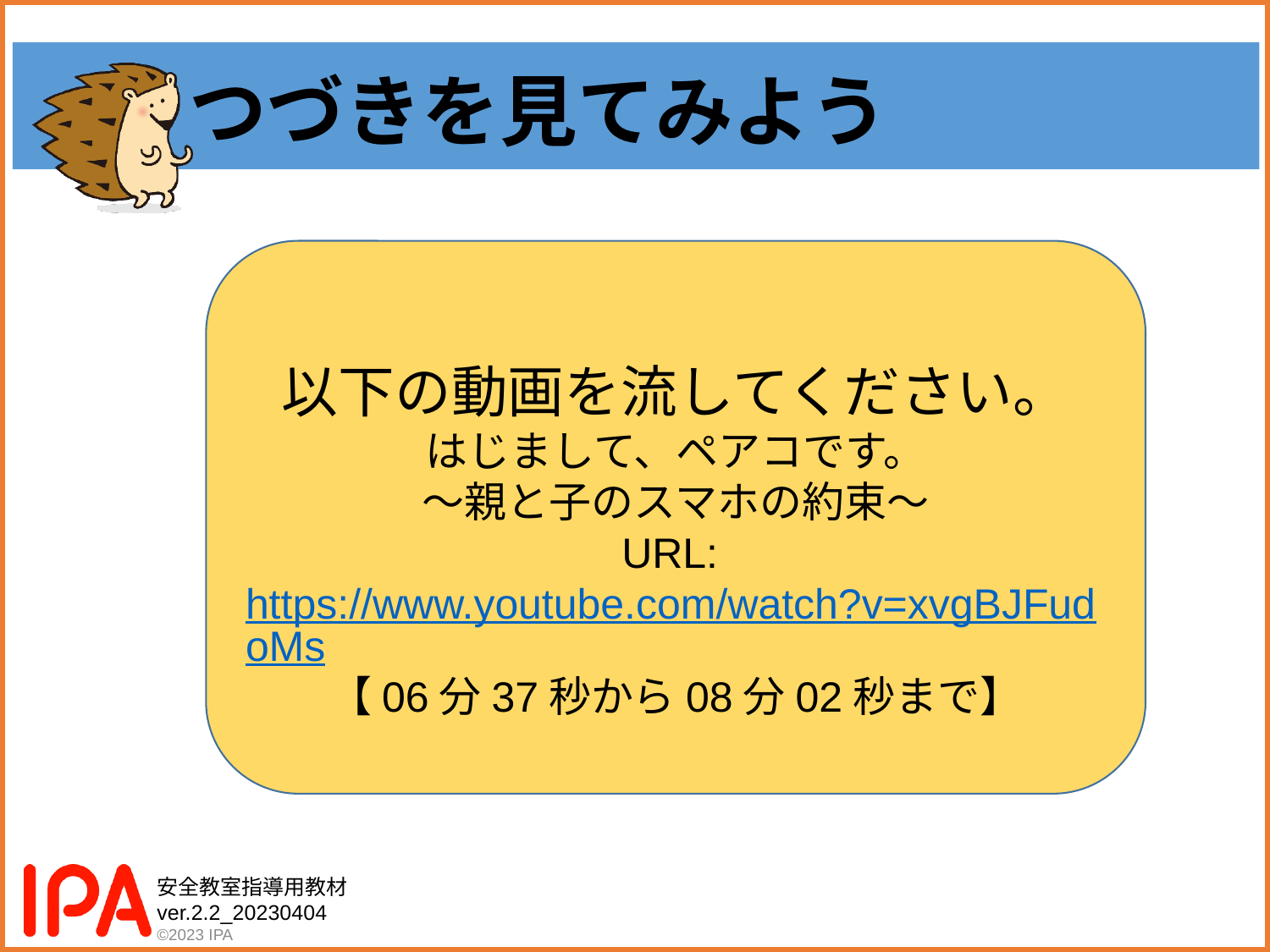

つづきを見てみよう
以下の動画を流してください。
はじまして、ペアコです。
～親と子のスマホの約束～
URL: https://www.youtube.com/watch?v=xvgBJFudoMs
【06分37秒から08分02秒まで】